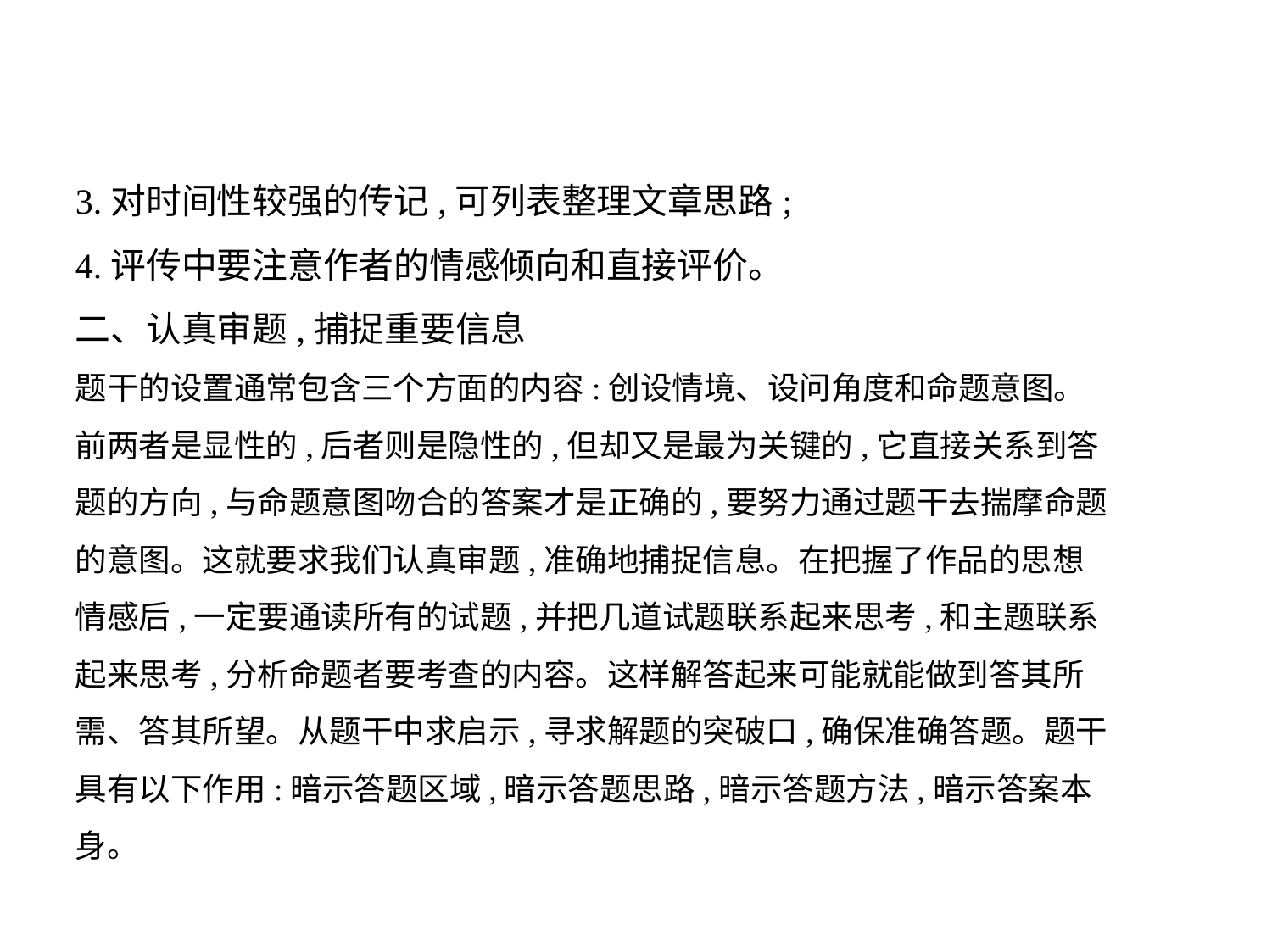

3.对时间性较强的传记,可列表整理文章思路;
4.评传中要注意作者的情感倾向和直接评价。
二、认真审题,捕捉重要信息
题干的设置通常包含三个方面的内容:创设情境、设问角度和命题意图。
前两者是显性的,后者则是隐性的,但却又是最为关键的,它直接关系到答
题的方向,与命题意图吻合的答案才是正确的,要努力通过题干去揣摩命题
的意图。这就要求我们认真审题,准确地捕捉信息。在把握了作品的思想
情感后,一定要通读所有的试题,并把几道试题联系起来思考,和主题联系
起来思考,分析命题者要考查的内容。这样解答起来可能就能做到答其所
需、答其所望。从题干中求启示,寻求解题的突破口,确保准确答题。题干
具有以下作用:暗示答题区域,暗示答题思路,暗示答题方法,暗示答案本
身。